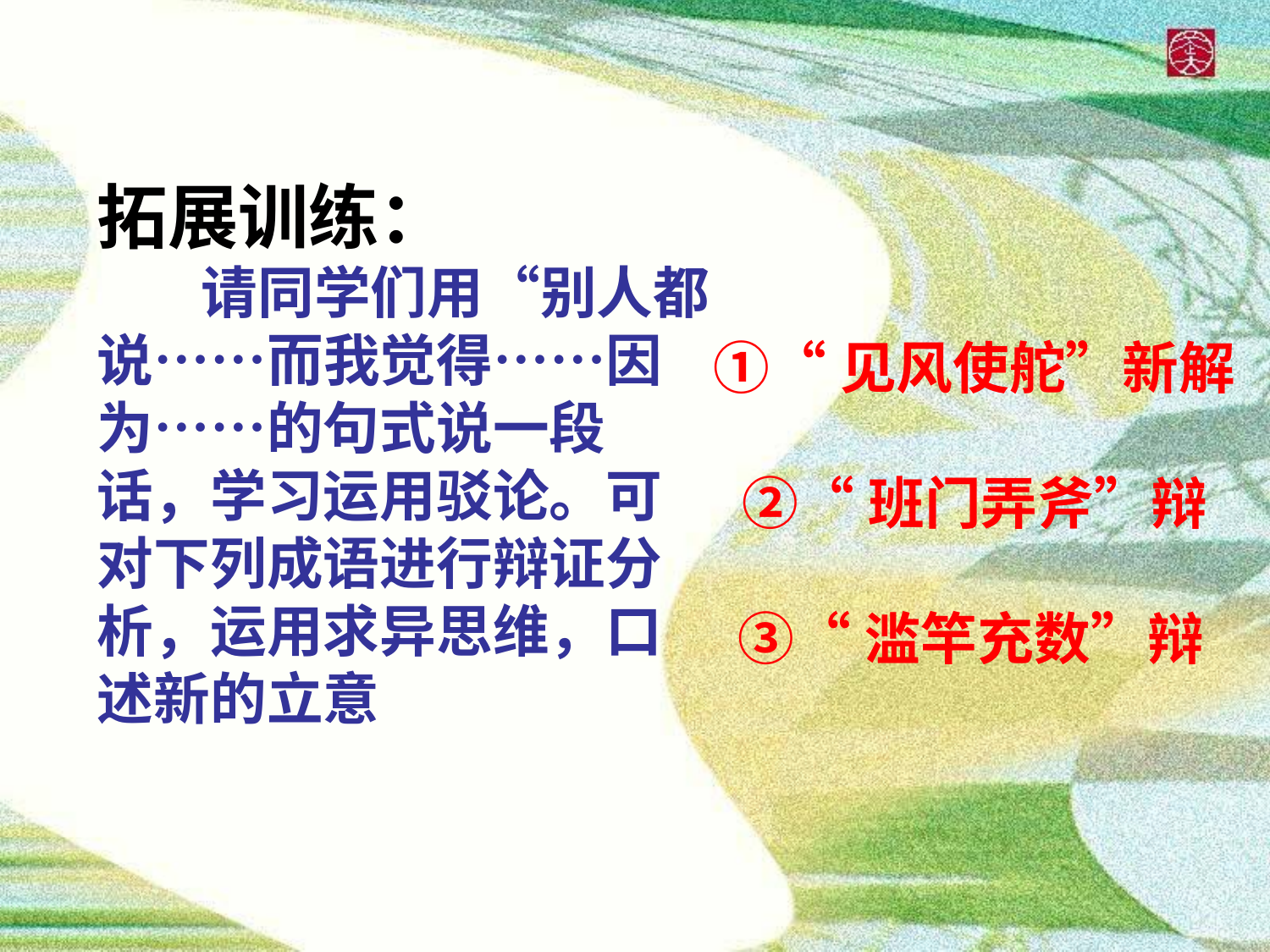

拓展训练：
       请同学们用“别人都说……而我觉得……因为……的句式说一段话，学习运用驳论。可对下列成语进行辩证分析，运用求异思维，口述新的立意
①“见风使舵”新解

②“班门弄斧”辩

③“滥竿充数”辩